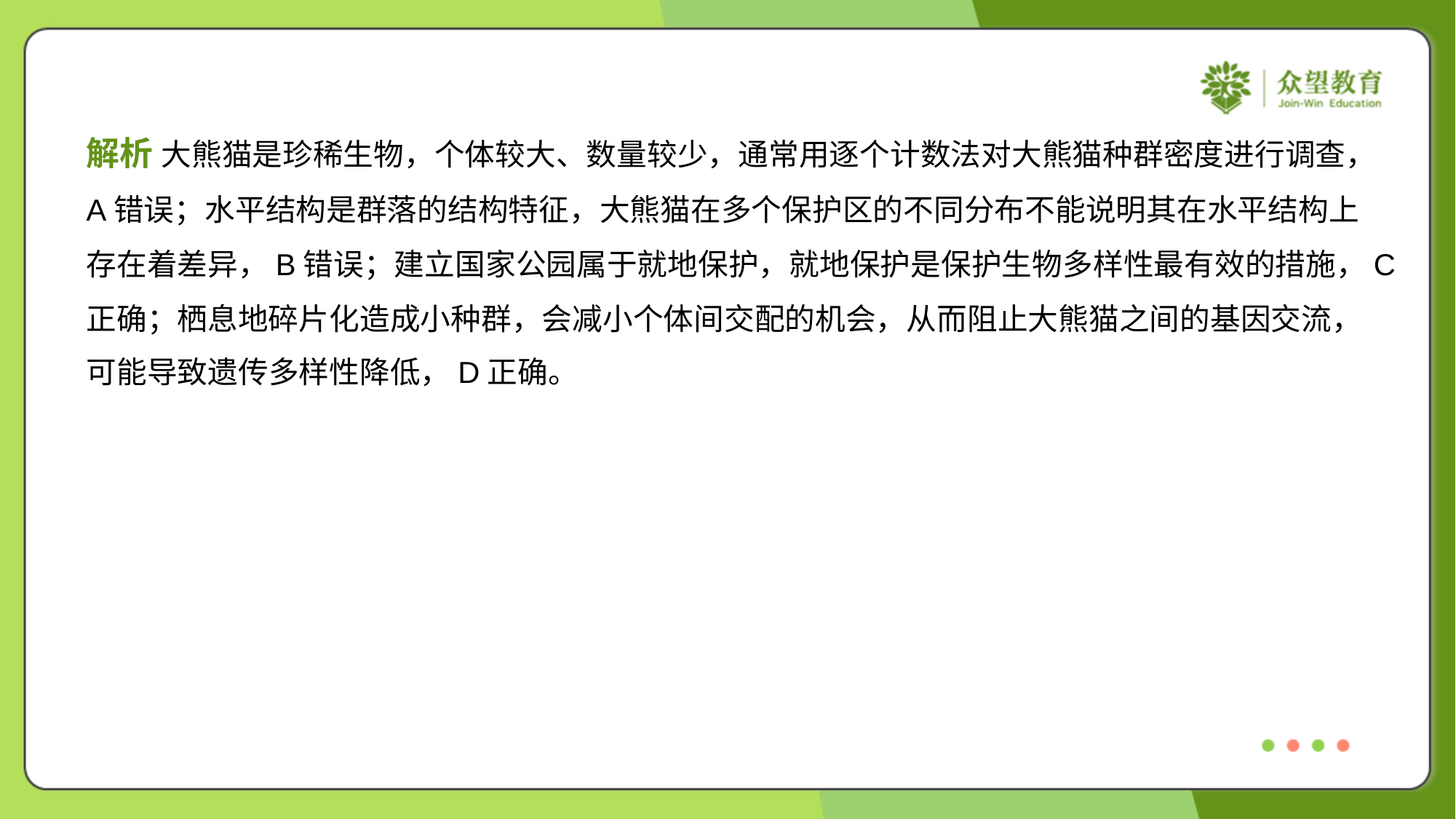

解析 大熊猫是珍稀生物，个体较大、数量较少，通常用逐个计数法对大熊猫种群密度进行调查，
A错误；水平结构是群落的结构特征，大熊猫在多个保护区的不同分布不能说明其在水平结构上
存在着差异，B错误；建立国家公园属于就地保护，就地保护是保护生物多样性最有效的措施，C
正确；栖息地碎片化造成小种群，会减小个体间交配的机会，从而阻止大熊猫之间的基因交流，
可能导致遗传多样性降低，D正确。